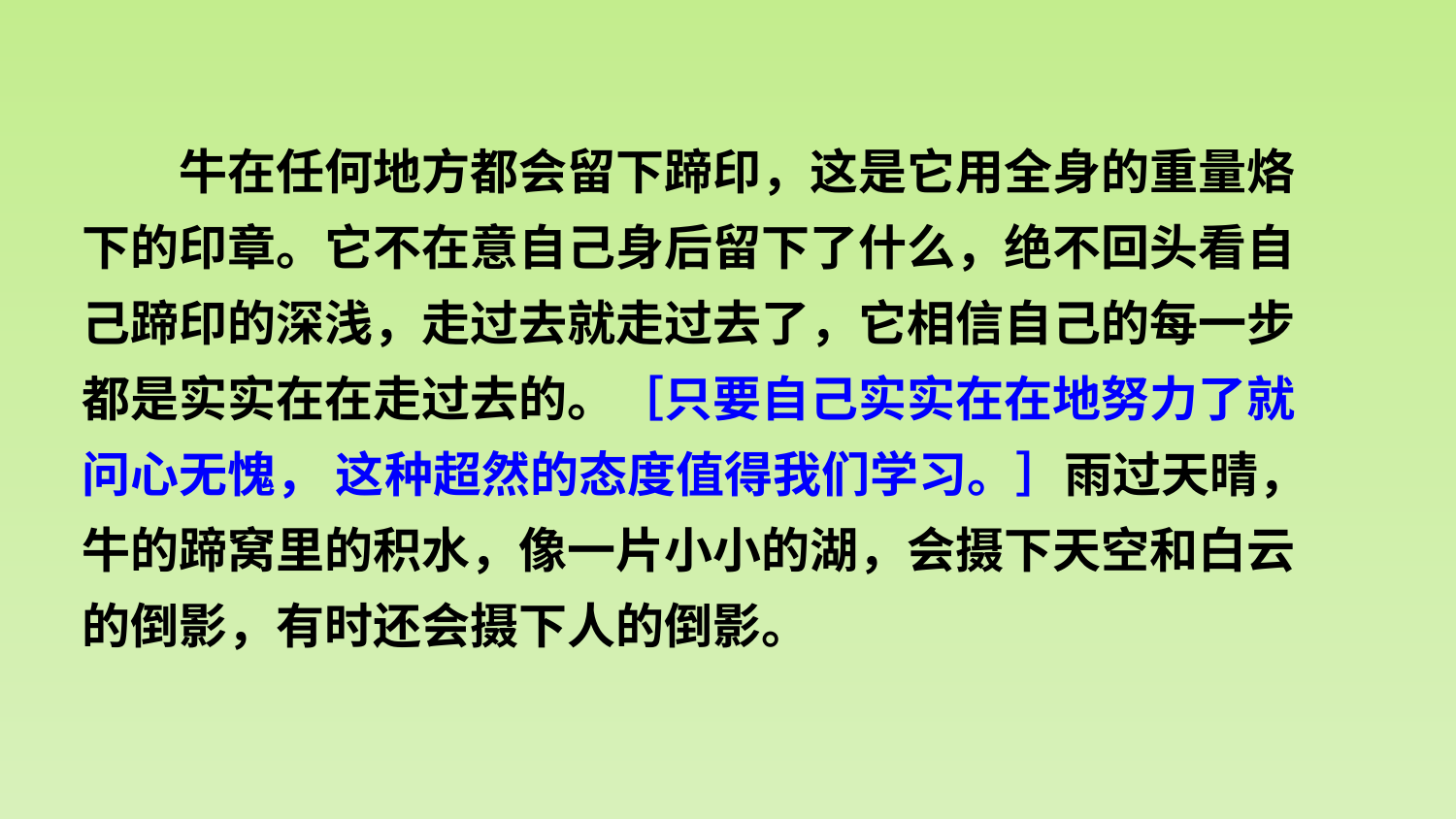

牛在任何地方都会留下蹄印，这是它用全身的重量烙下的印章。它不在意自己身后留下了什么，绝不回头看自己蹄印的深浅，走过去就走过去了，它相信自己的每一步都是实实在在走过去的。［只要自己实实在在地努力了就问心无愧， 这种超然的态度值得我们学习。］雨过天晴，牛的蹄窝里的积水，像一片小小的湖，会摄下天空和白云的倒影，有时还会摄下人的倒影。